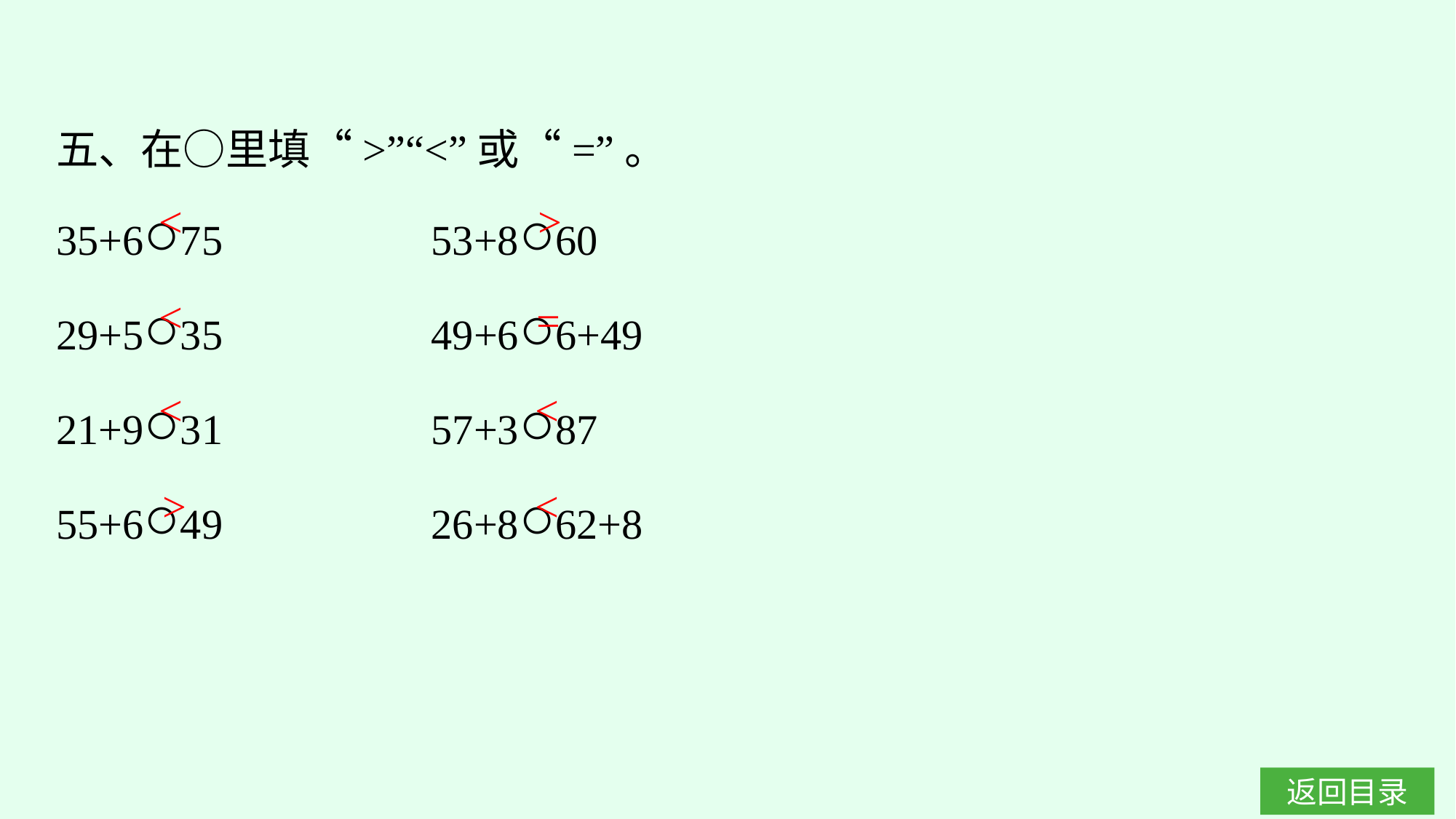

五、在○里填“>”“<”或“=”。
35+6○75　 		53+8○60
29+5○35　 		49+6○6+49
21+9○31		57+3○87
55+6○49		26+8○62+8
<
>
<
=
<
<
<
>